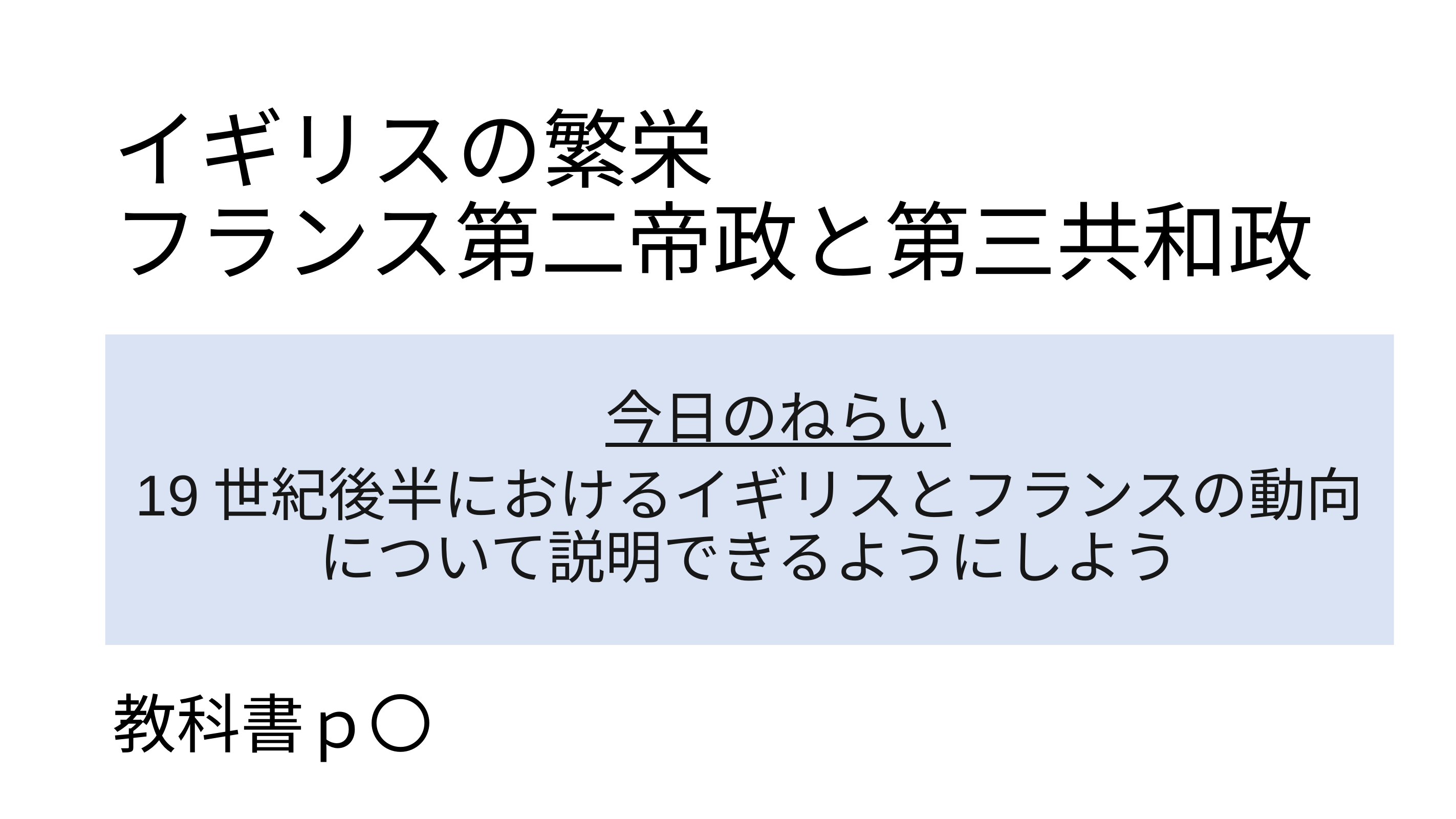

# イギリスの繁栄 フランス第二帝政と第三共和政
　今日のねらい
19世紀後半におけるイギリスとフランスの動向について説明できるようにしよう
教科書ｐ〇